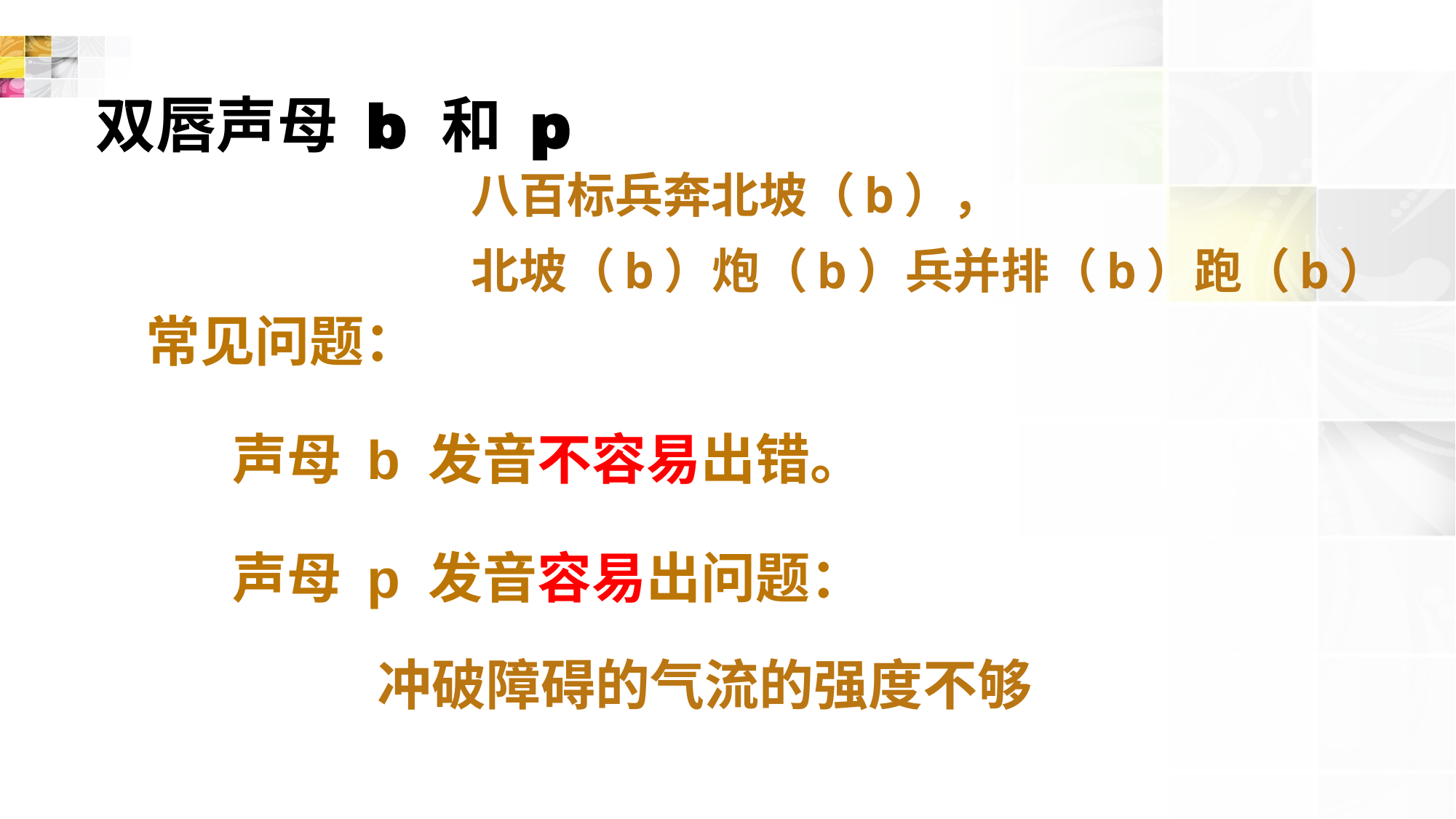

# 双唇声母 b 和 p
八百标兵奔北坡（b），
北坡（b）炮（b）兵并排（b）跑（b）
   常见问题：
          声母 b 发音不容易出错。
          声母 p 发音容易出问题：
冲破障碍的气流的强度不够